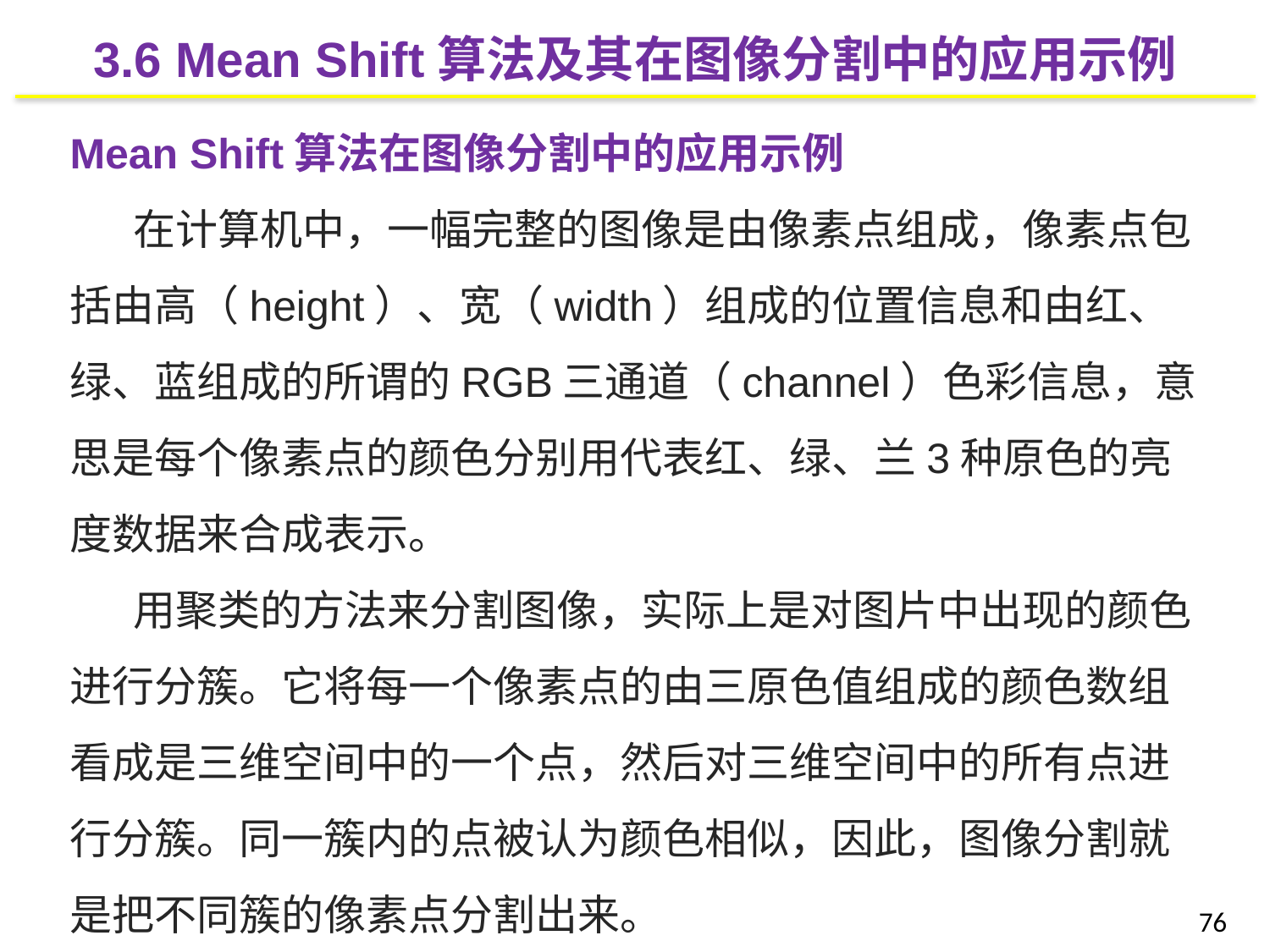

3.6 Mean Shift算法及其在图像分割中的应用示例
Mean Shift算法在图像分割中的应用示例
在计算机中，一幅完整的图像是由像素点组成，像素点包括由高（height）、宽（width）组成的位置信息和由红、绿、蓝组成的所谓的RGB三通道（channel）色彩信息，意思是每个像素点的颜色分别用代表红、绿、兰3种原色的亮度数据来合成表示。
用聚类的方法来分割图像，实际上是对图片中出现的颜色进行分簇。它将每一个像素点的由三原色值组成的颜色数组看成是三维空间中的一个点，然后对三维空间中的所有点进行分簇。同一簇内的点被认为颜色相似，因此，图像分割就是把不同簇的像素点分割出来。
76